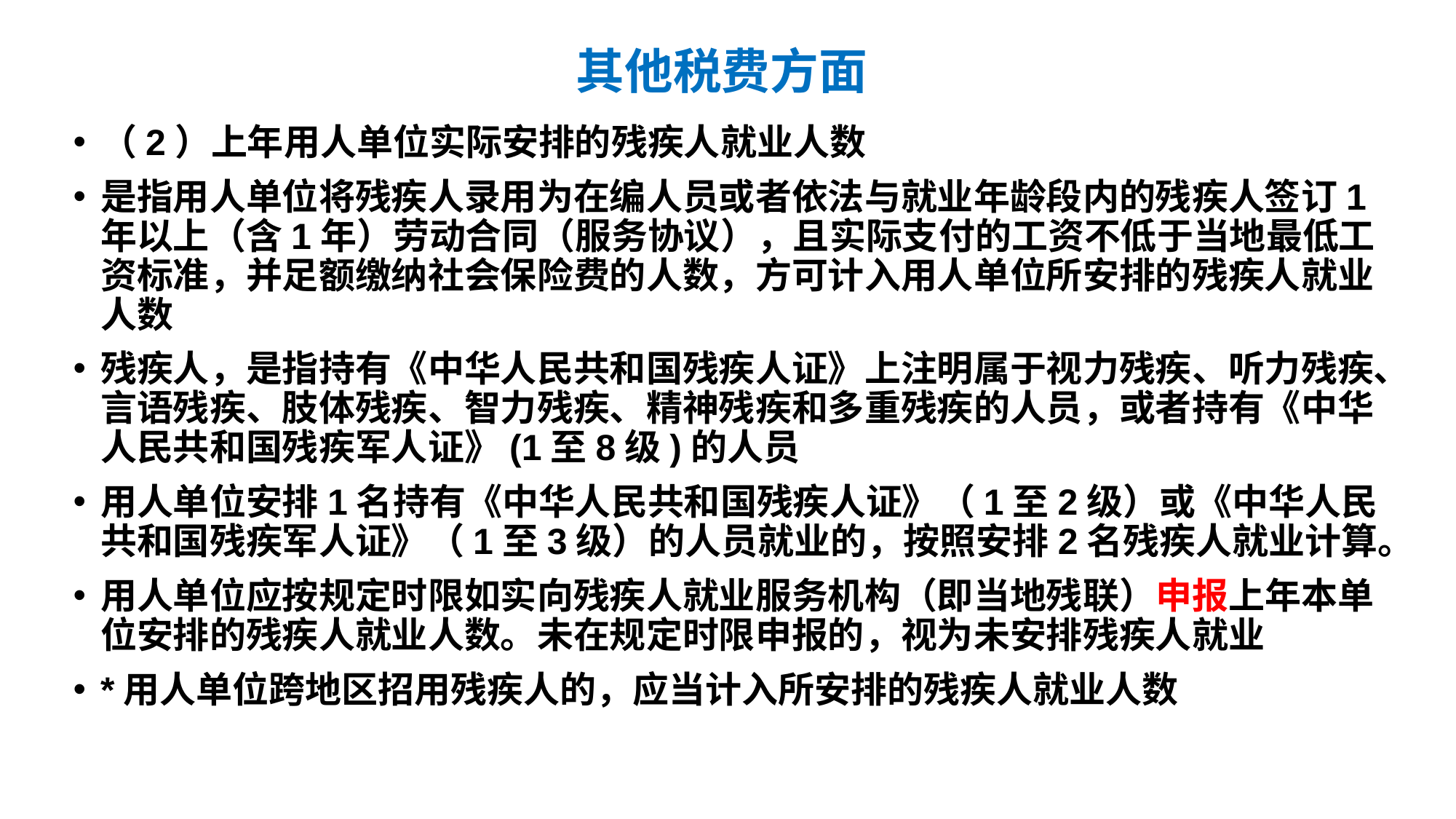

# 其他税费方面
（2）上年用人单位实际安排的残疾人就业人数
是指用人单位将残疾人录用为在编人员或者依法与就业年龄段内的残疾人签订1年以上（含1年）劳动合同（服务协议），且实际支付的工资不低于当地最低工资标准，并足额缴纳社会保险费的人数，方可计入用人单位所安排的残疾人就业人数
残疾人，是指持有《中华人民共和国残疾人证》上注明属于视力残疾、听力残疾、言语残疾、肢体残疾、智力残疾、精神残疾和多重残疾的人员，或者持有《中华人民共和国残疾军人证》(1至8级)的人员
用人单位安排1名持有《中华人民共和国残疾人证》（1至2级）或《中华人民共和国残疾军人证》（1至3级）的人员就业的，按照安排2名残疾人就业计算。
用人单位应按规定时限如实向残疾人就业服务机构（即当地残联）申报上年本单位安排的残疾人就业人数。未在规定时限申报的，视为未安排残疾人就业
*用人单位跨地区招用残疾人的，应当计入所安排的残疾人就业人数